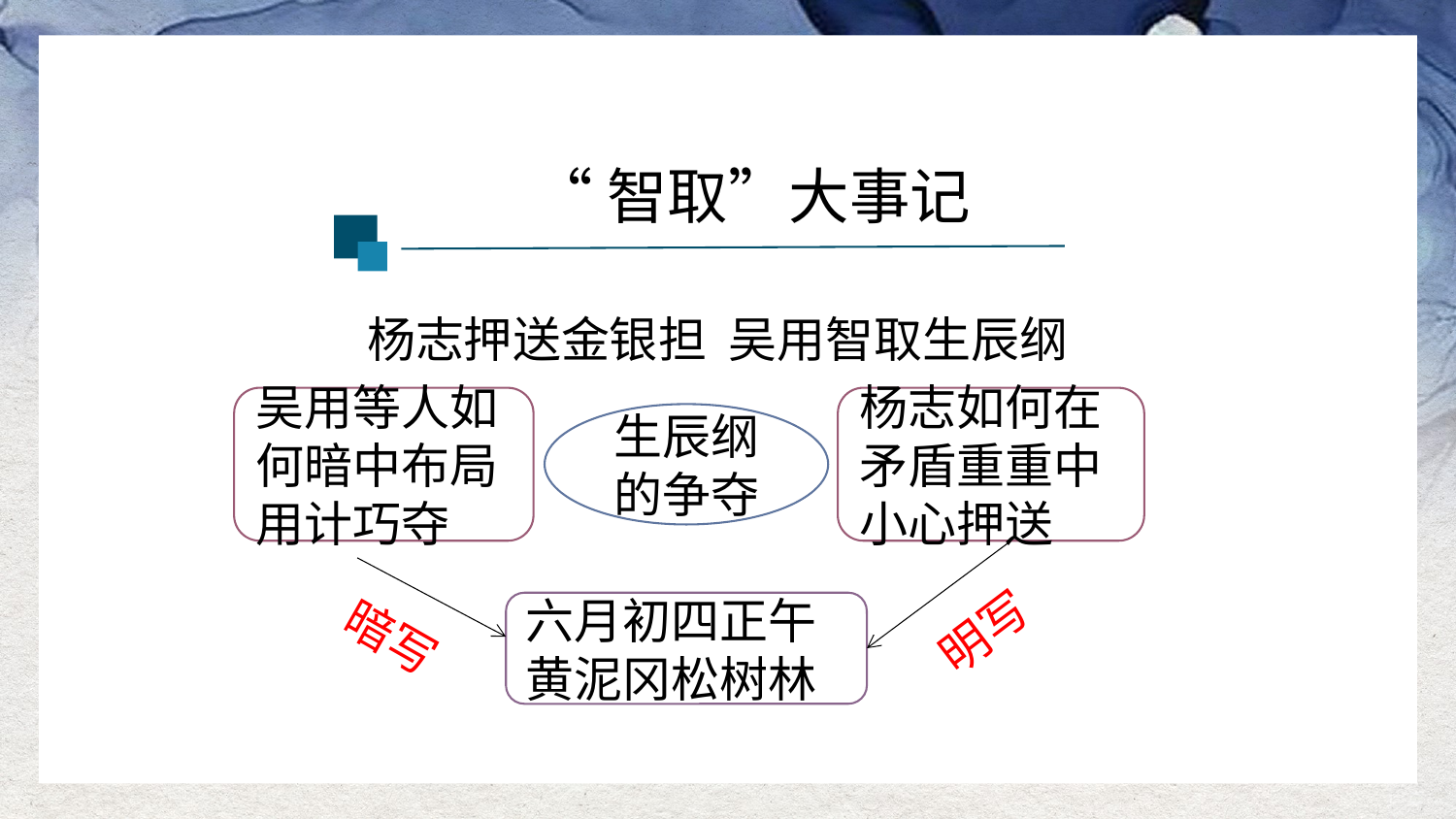

“智取”大事记

杨志押送金银担  吴用智取生辰纲
吴用等人如何暗中布局用计巧夺
杨志如何在矛盾重重中小心押送
生辰纲的争夺
明写
六月初四正午黄泥冈松树林
暗写